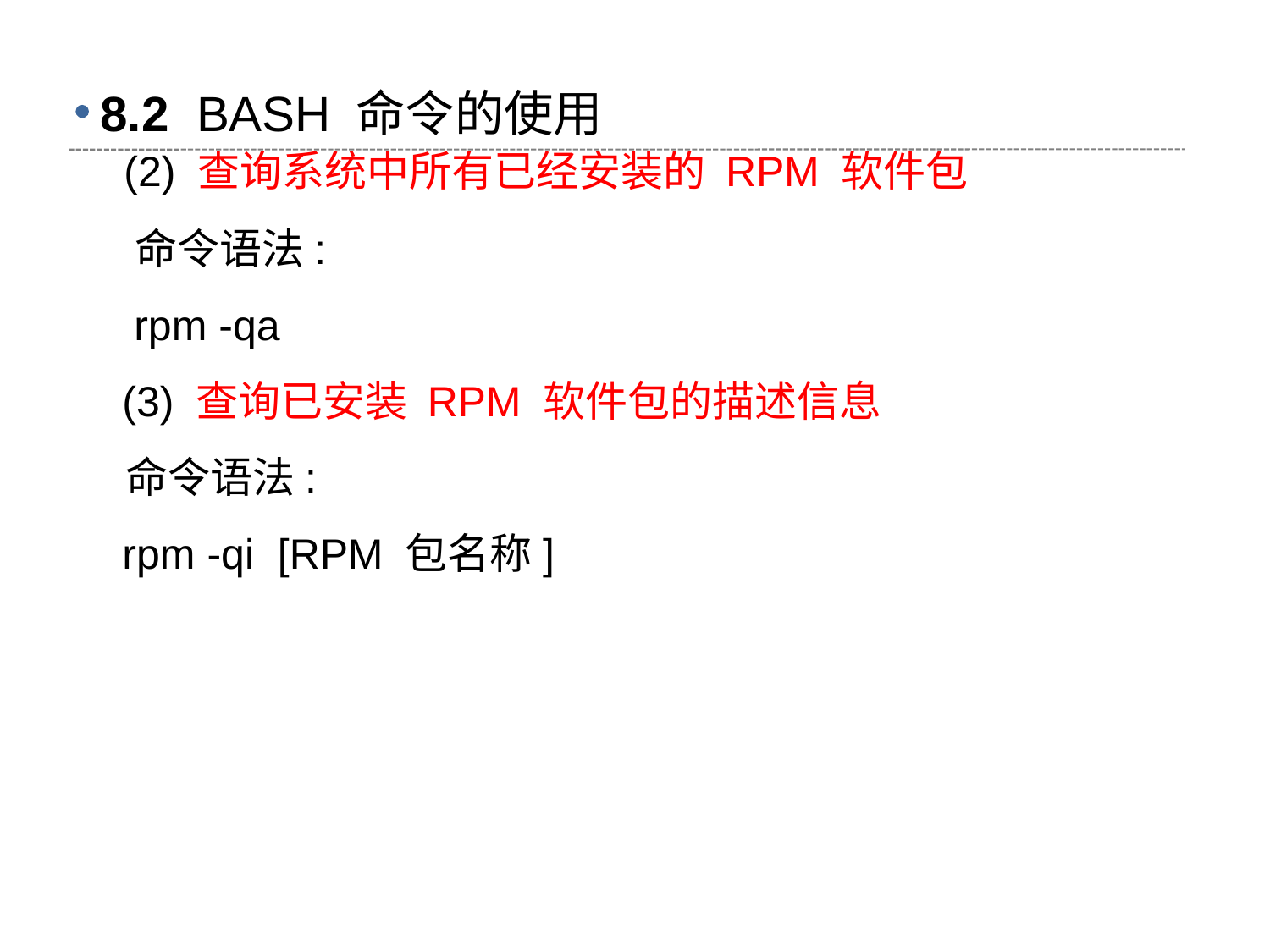

# 8.2  BASH 命令的使用

   (2) 查询系统中所有已经安装的 RPM 软件包
    命令语法:
    rpm -qa
   (3) 查询已安装 RPM 软件包的描述信息
   命令语法:
   rpm -qi  [RPM 包名称]